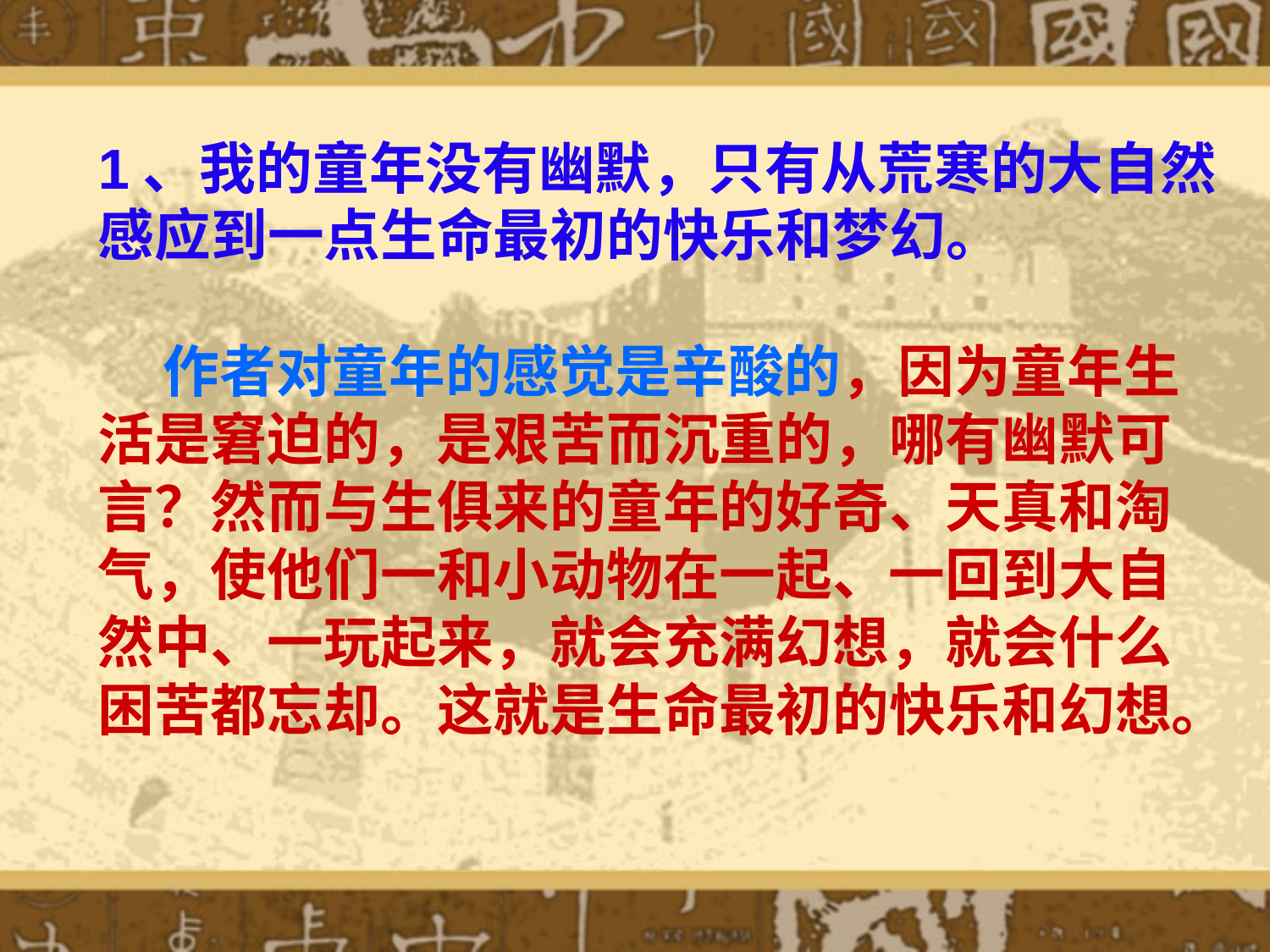

1、我的童年没有幽默，只有从荒寒的大自然
感应到一点生命最初的快乐和梦幻。
    作者对童年的感觉是辛酸的，因为童年生活是窘迫的，是艰苦而沉重的，哪有幽默可言？然而与生俱来的童年的好奇、天真和淘气，使他们一和小动物在一起、一回到大自然中、一玩起来，就会充满幻想，就会什么困苦都忘却。这就是生命最初的快乐和幻想。